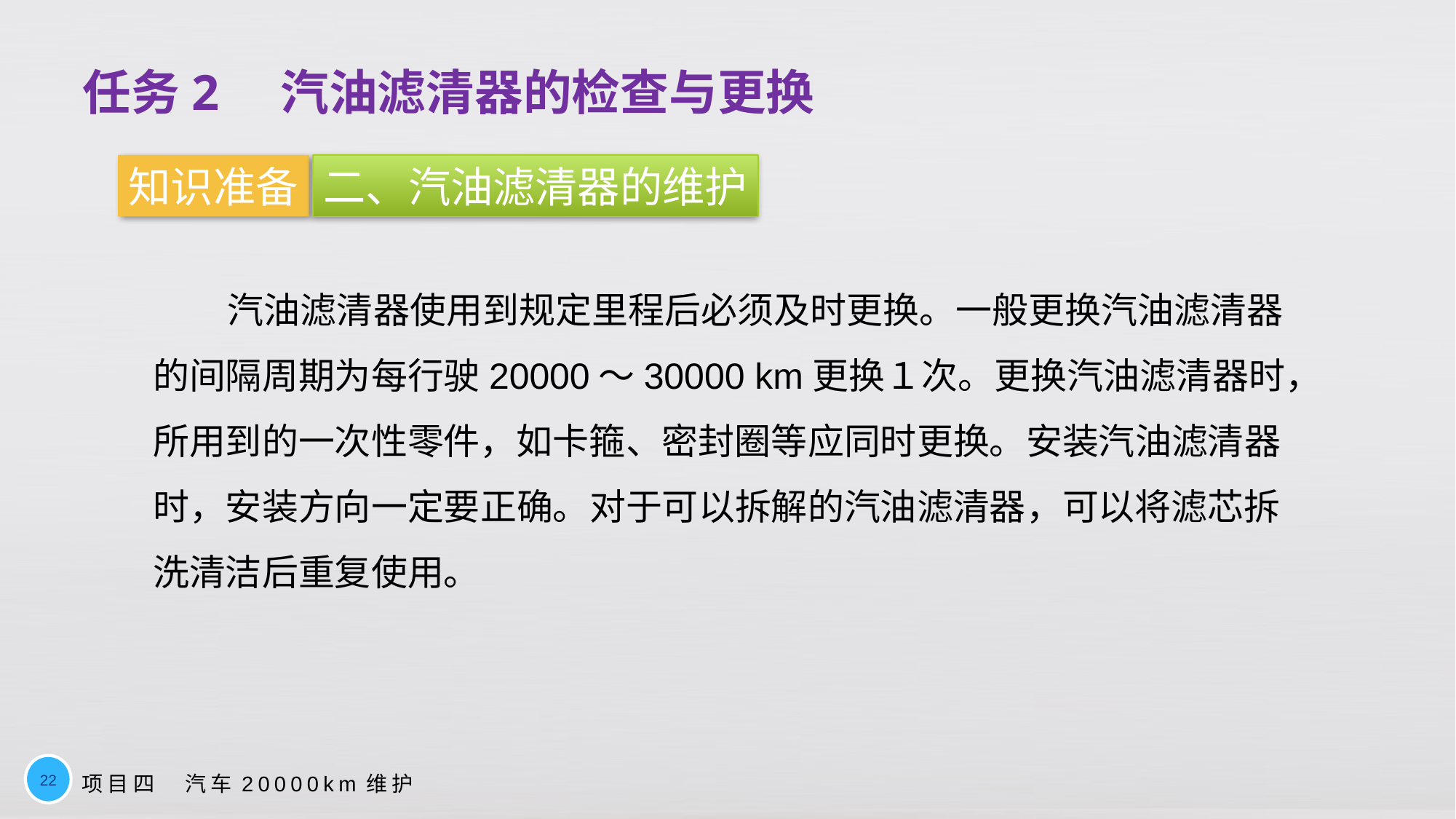

任务2　汽油滤清器的检查与更换
知识准备
二、汽油滤清器的维护
汽油滤清器使用到规定里程后必须及时更换。一般更换汽油滤清器的间隔周期为每行驶20000～30000 km更换１次。更换汽油滤清器时，所用到的一次性零件，如卡箍、密封圈等应同时更换。安装汽油滤清器时，安装方向一定要正确。对于可以拆解的汽油滤清器，可以将滤芯拆洗清洁后重复使用。
22